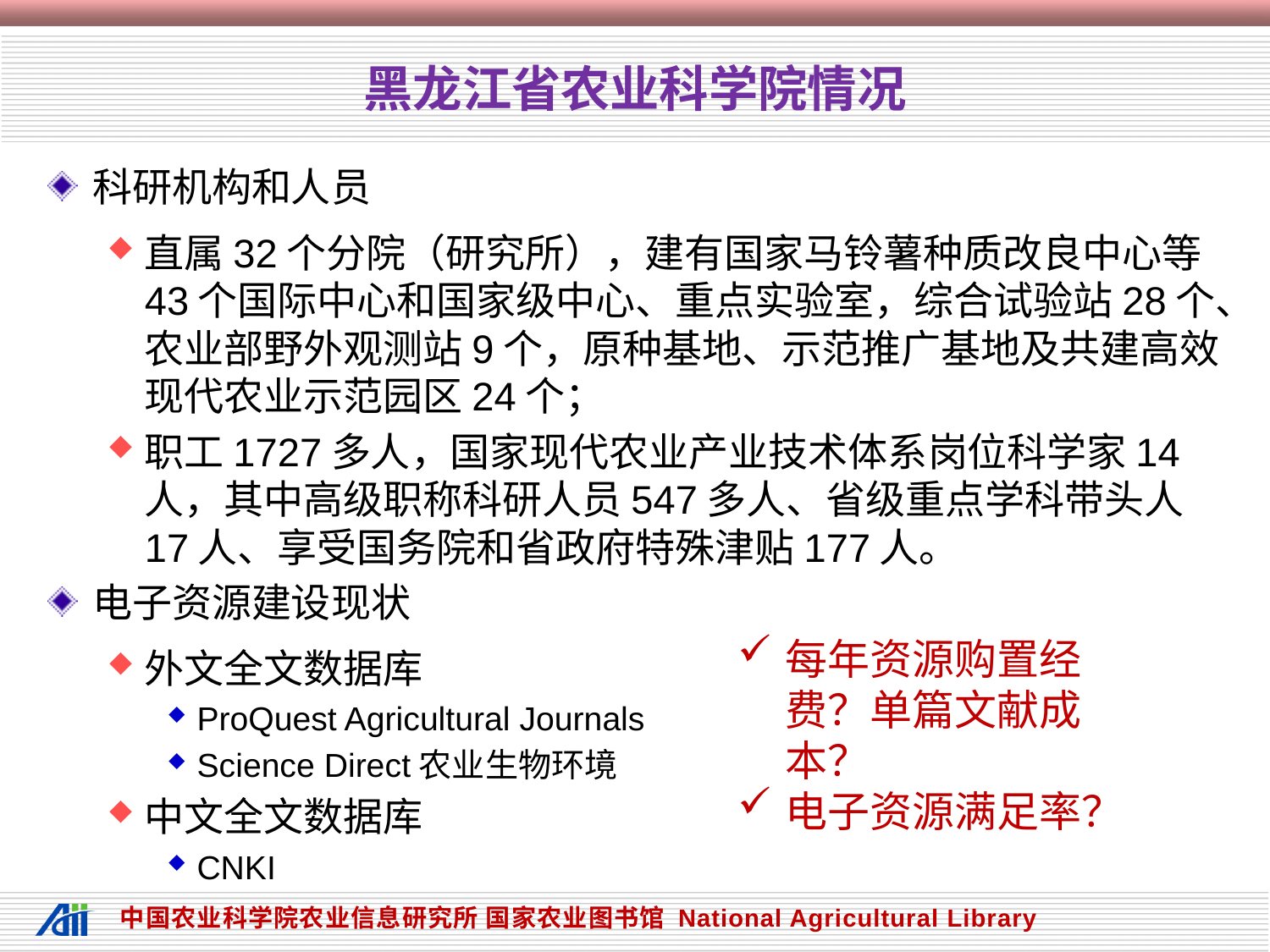

# 黑龙江省农业科学院情况
科研机构和人员
直属32个分院（研究所），建有国家马铃薯种质改良中心等43个国际中心和国家级中心、重点实验室，综合试验站28个、农业部野外观测站9个，原种基地、示范推广基地及共建高效现代农业示范园区24个；
职工1727多人，国家现代农业产业技术体系岗位科学家14人，其中高级职称科研人员547多人、省级重点学科带头人17人、享受国务院和省政府特殊津贴177人。
电子资源建设现状
外文全文数据库
ProQuest Agricultural Journals
Science Direct农业生物环境
中文全文数据库
CNKI

每年资源购置经费？单篇文献成本？
电子资源满足率？